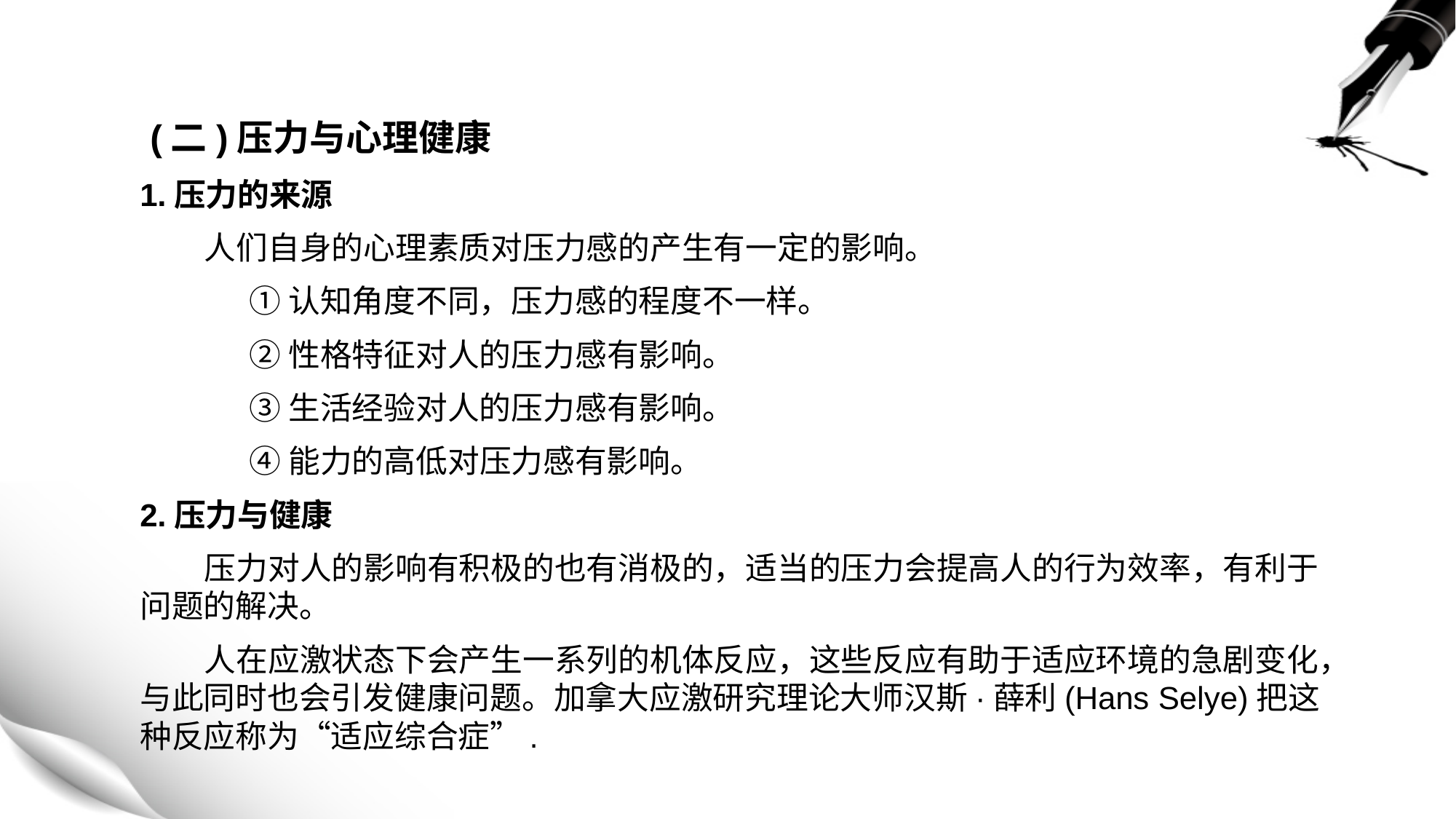

(二)压力与心理健康
1.压力的来源
        人们自身的心理素质对压力感的产生有一定的影响。
	①认知角度不同，压力感的程度不一样。
	②性格特征对人的压力感有影响。
	③生活经验对人的压力感有影响。
	④能力的高低对压力感有影响。
2.压力与健康
        压力对人的影响有积极的也有消极的，适当的压力会提高人的行为效率，有利于问题的解决。
        人在应激状态下会产生一系列的机体反应，这些反应有助于适应环境的急剧变化，与此同时也会引发健康问题。加拿大应激研究理论大师汉斯·薛利(Hans Selye)把这种反应称为“适应综合症”.